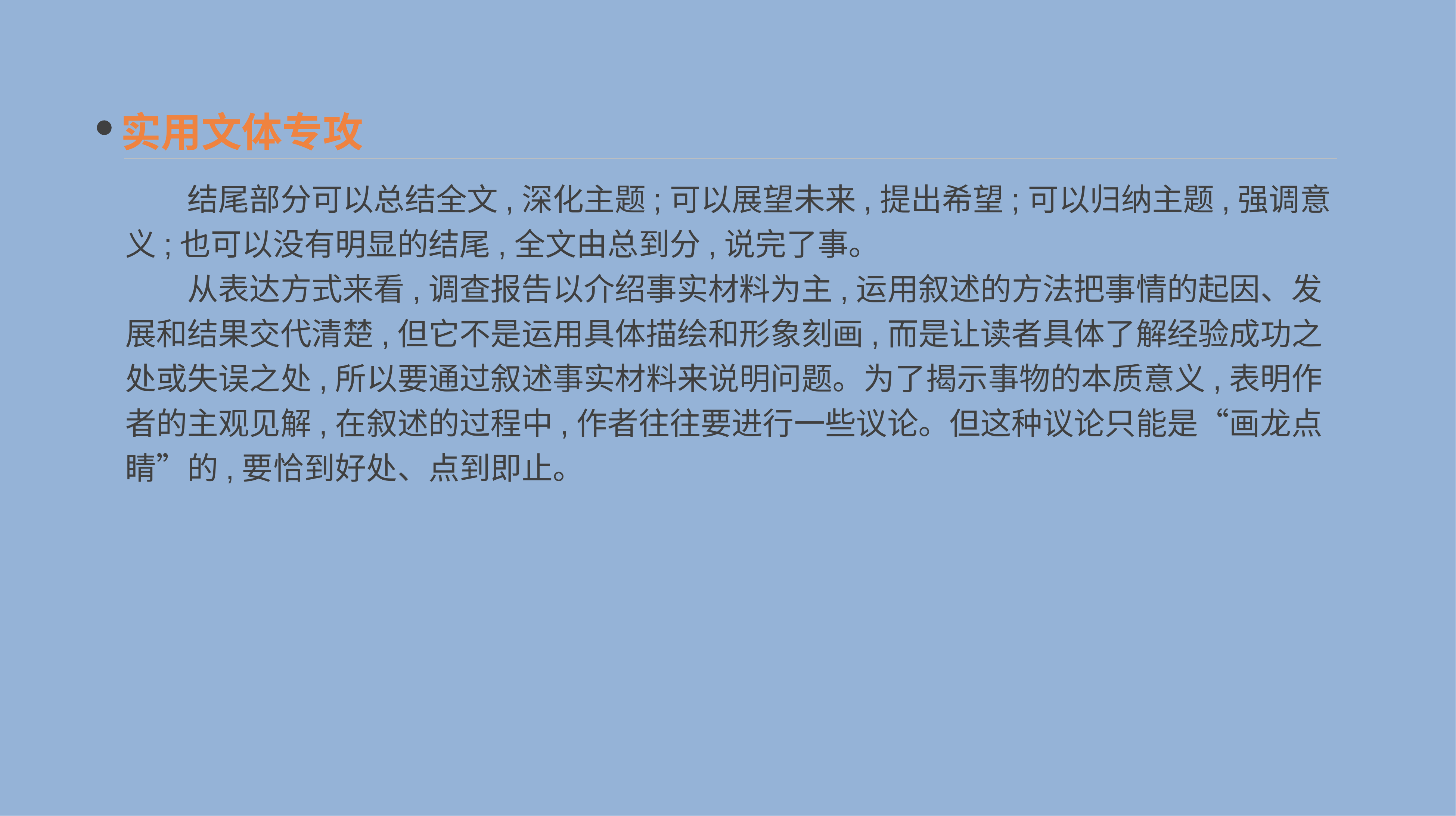

实用文体专攻

　　结尾部分可以总结全文,深化主题;可以展望未来,提出希望;可以归纳主题,强调意义;也可以没有明显的结尾,全文由总到分,说完了事。
　　从表达方式来看,调查报告以介绍事实材料为主,运用叙述的方法把事情的起因、发展和结果交代清楚,但它不是运用具体描绘和形象刻画,而是让读者具体了解经验成功之处或失误之处,所以要通过叙述事实材料来说明问题。为了揭示事物的本质意义,表明作者的主观见解,在叙述的过程中,作者往往要进行一些议论。但这种议论只能是“画龙点睛”的,要恰到好处、点到即止。